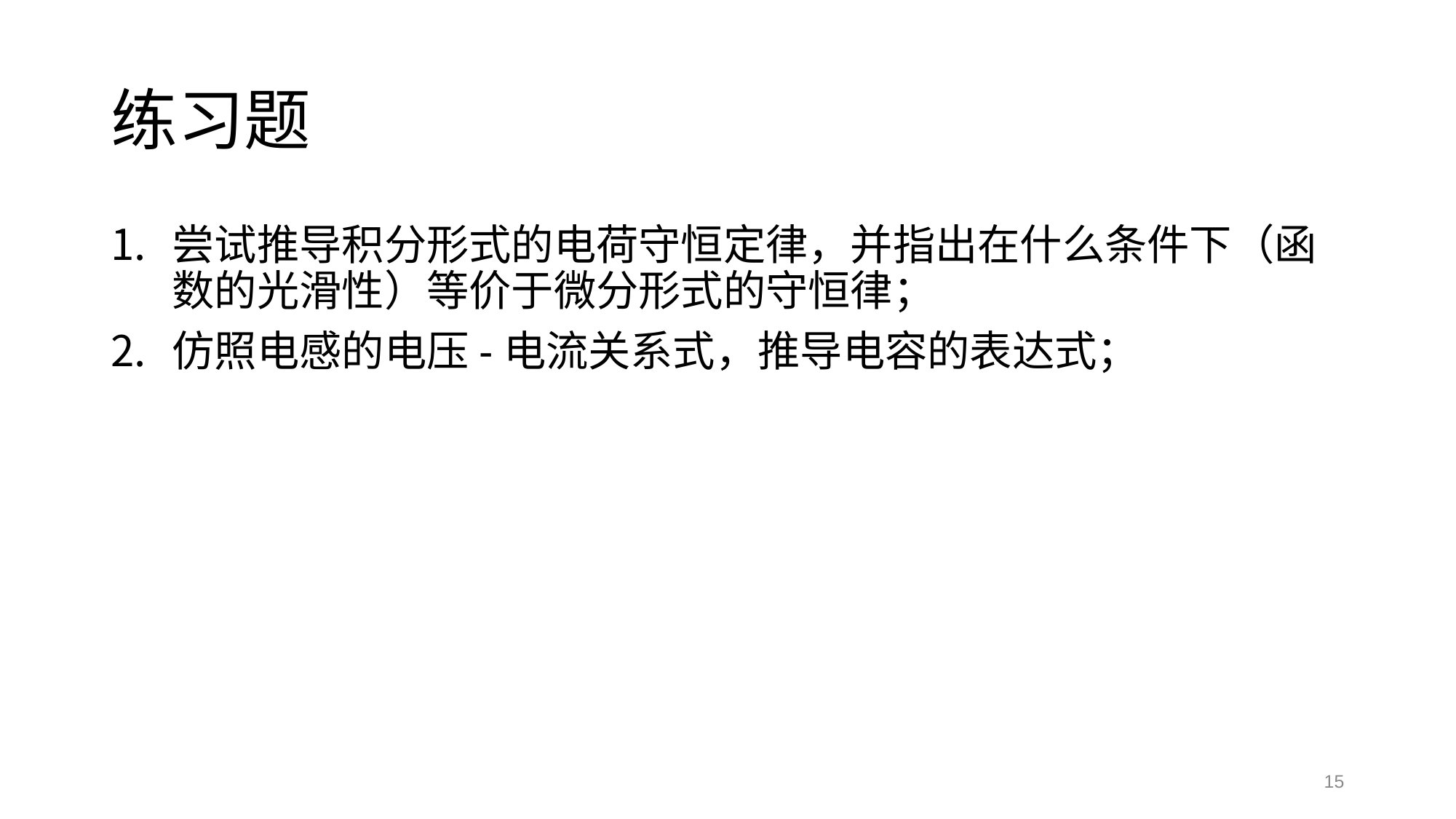

# 练习题
尝试推导积分形式的电荷守恒定律，并指出在什么条件下（函数的光滑性）等价于微分形式的守恒律；
仿照电感的电压-电流关系式，推导电容的表达式；
15